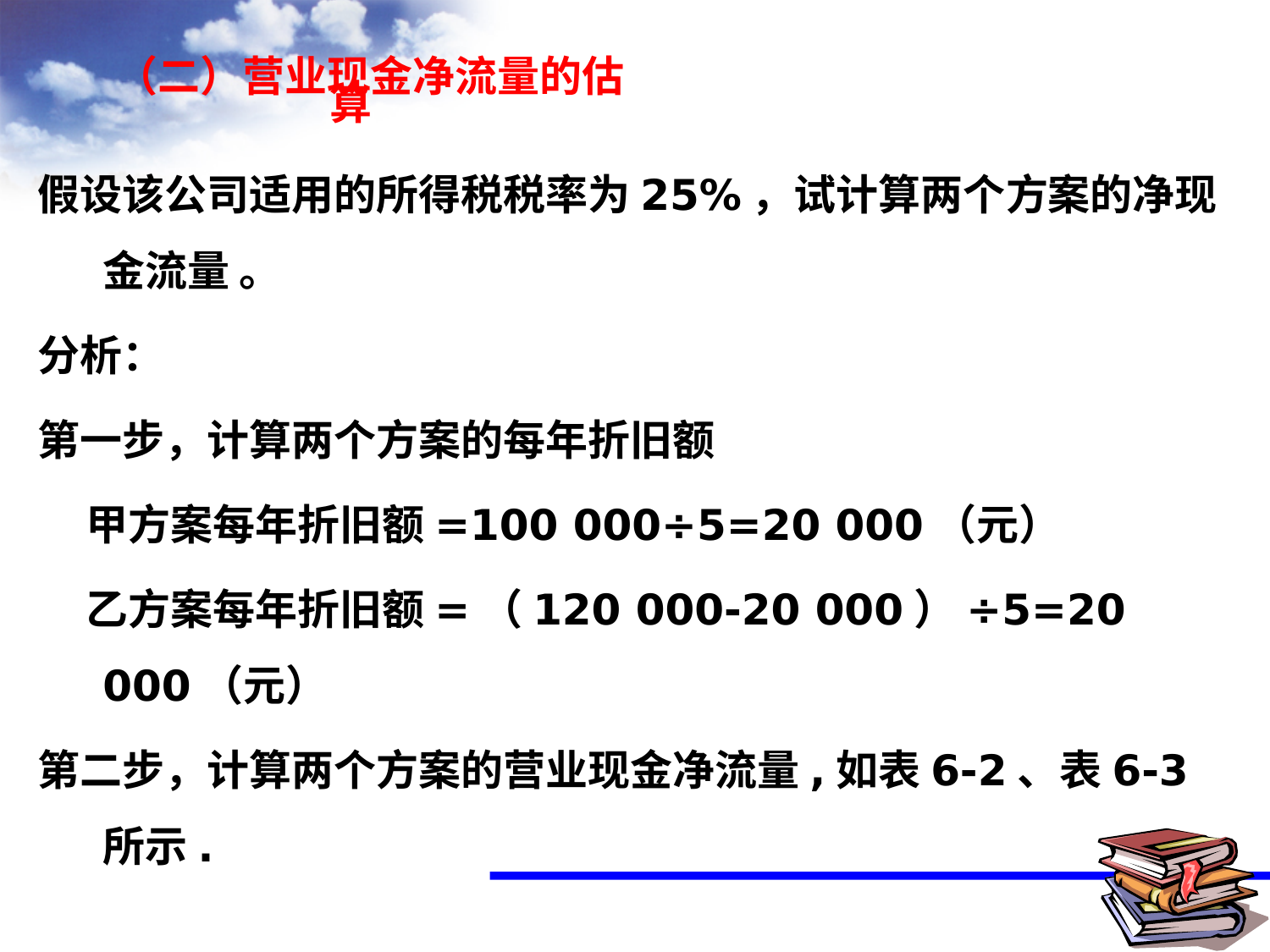

（二）营业现金净流量的估算
假设该公司适用的所得税税率为25%，试计算两个方案的净现金流量 。
分析：
第一步，计算两个方案的每年折旧额
    甲方案每年折旧额=100 000÷5=20 000（元）
    乙方案每年折旧额=（120 000-20 000）÷5=20 000（元）
第二步，计算两个方案的营业现金净流量,如表6-2、表6-3所示.